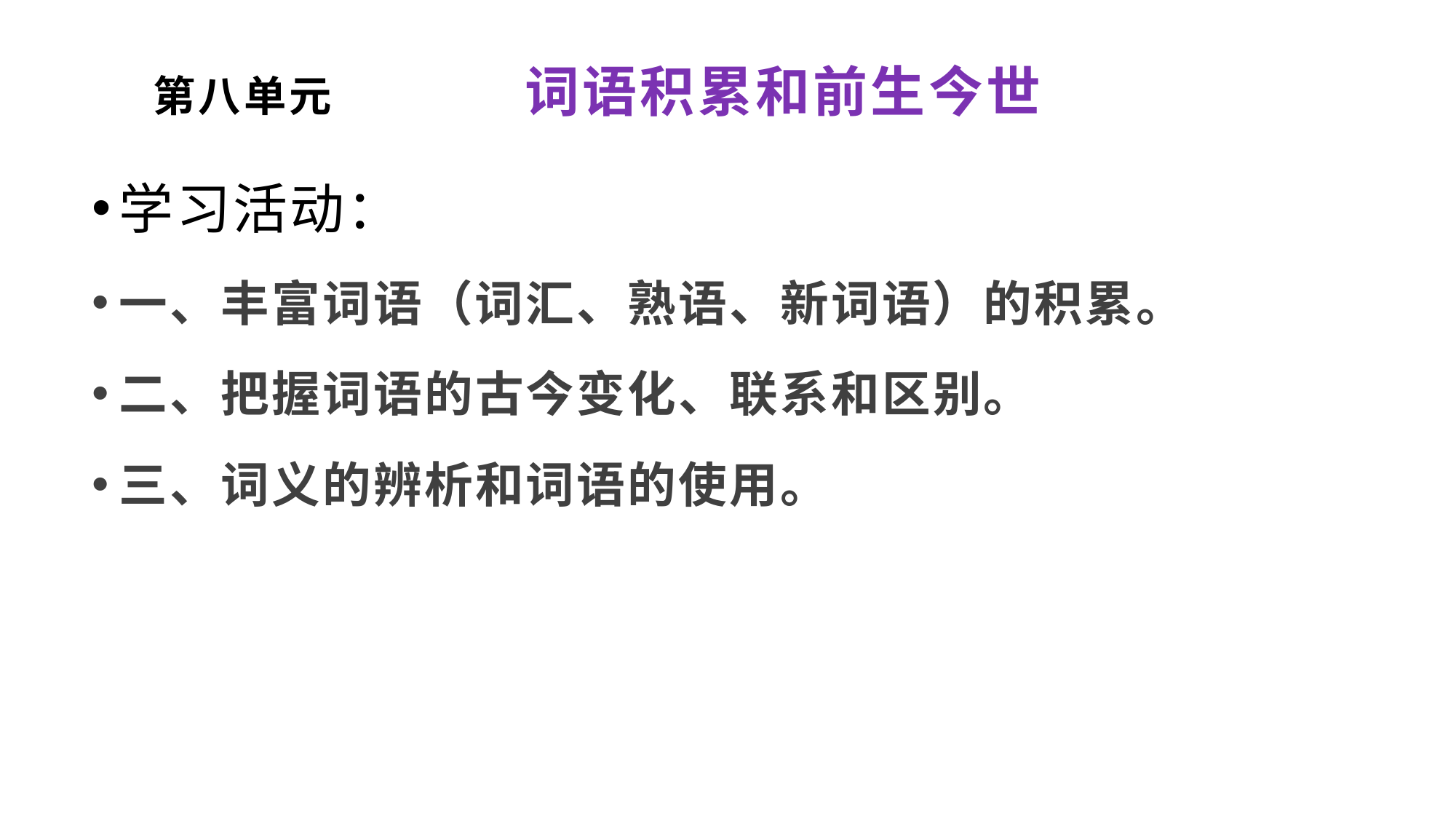

# 第八单元               词语积累和前生今世
学习活动：
一、丰富词语（词汇、熟语、新词语）的积累。
二、把握词语的古今变化、联系和区别。
三、词义的辨析和词语的使用。